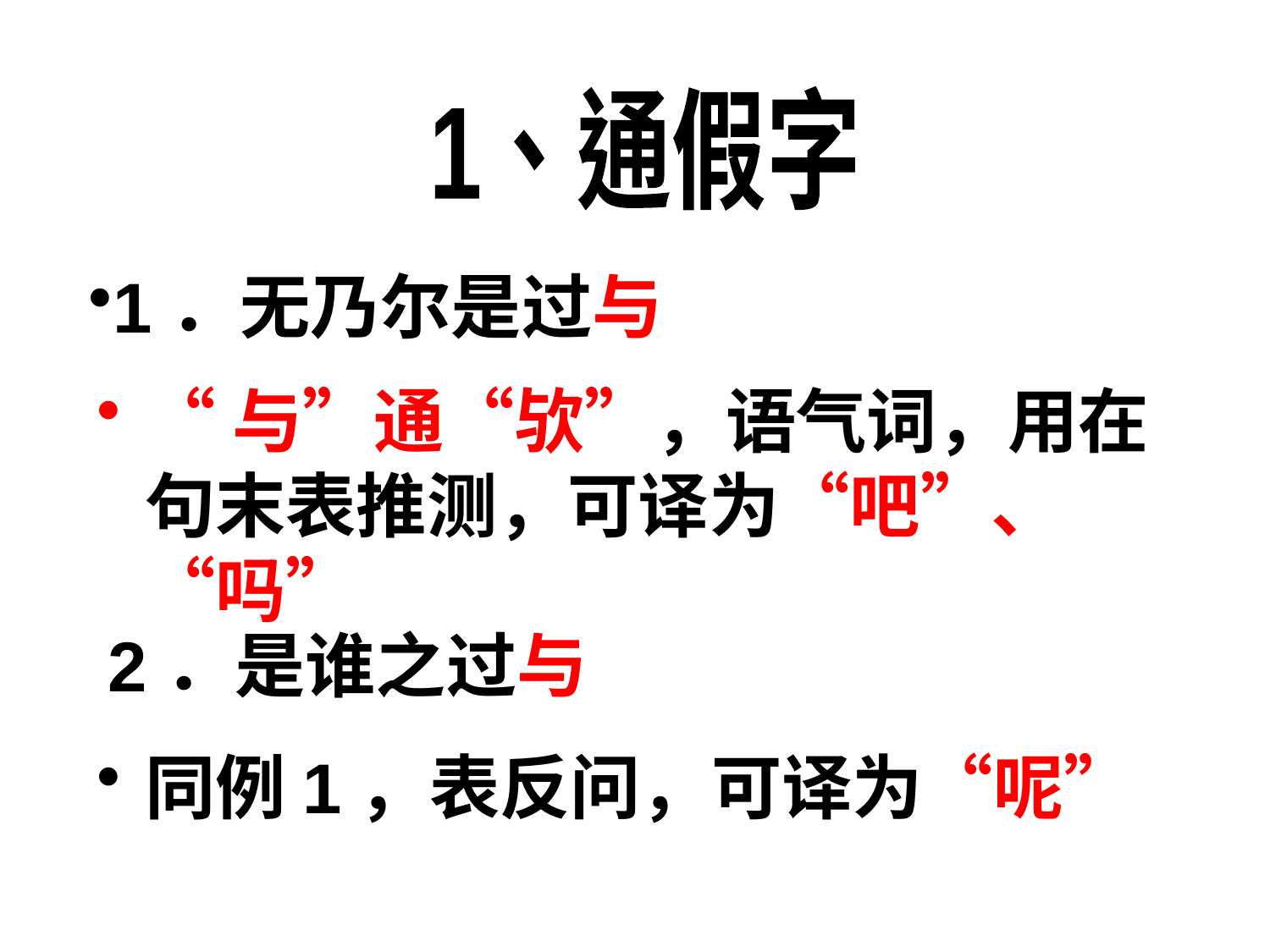

1、通假字
1．无乃尔是过与
“与”通“欤”，语气词，用在句末表推测，可译为“吧”、“吗”

同例1，表反问，可译为“呢”
2．是谁之过与